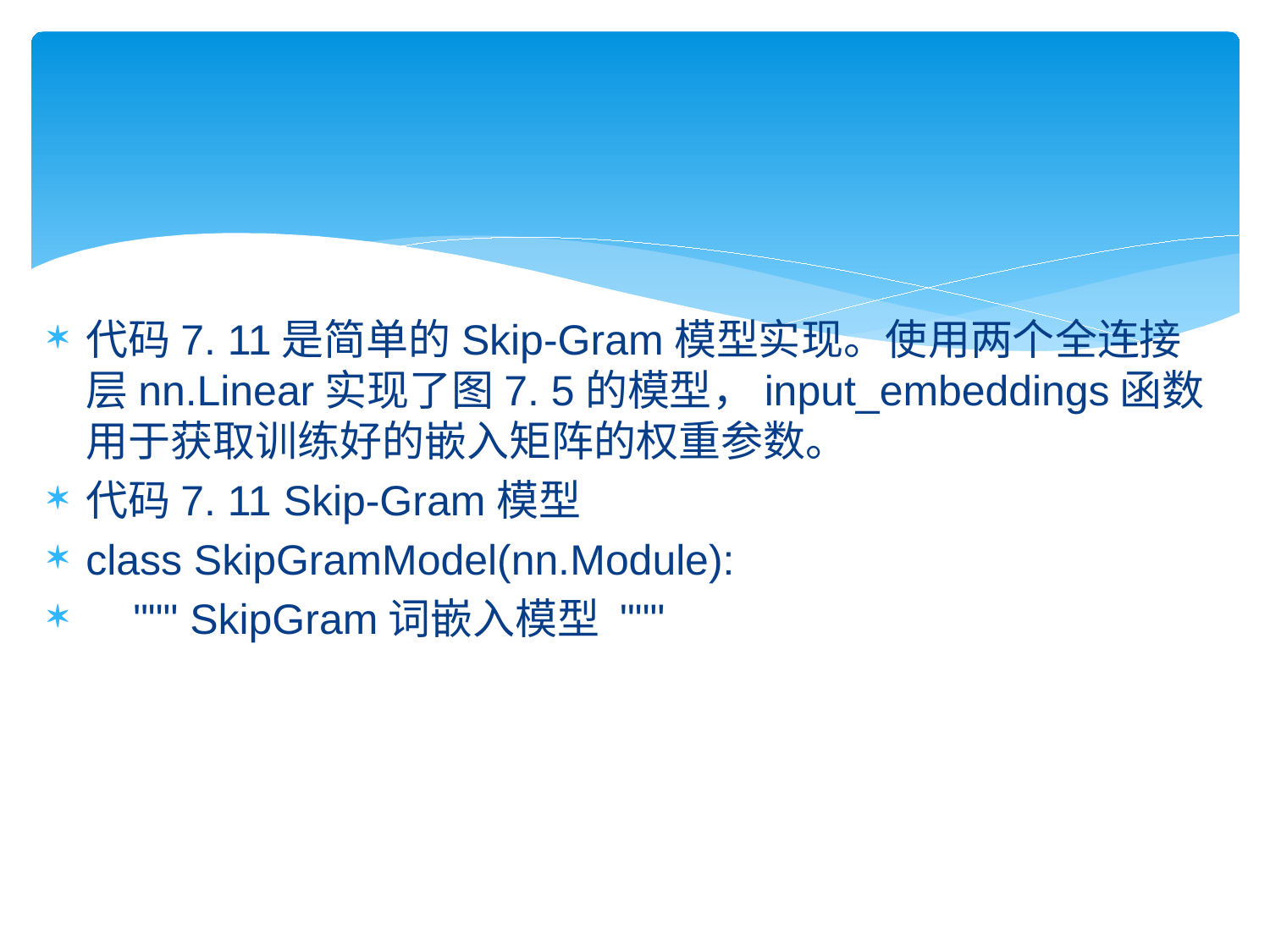

代码7. 11是简单的Skip-Gram模型实现。使用两个全连接层nn.Linear实现了图7. 5的模型，input_embeddings函数用于获取训练好的嵌入矩阵的权重参数。
代码7. 11 Skip-Gram模型
class SkipGramModel(nn.Module):
    """ SkipGram词嵌入模型 """